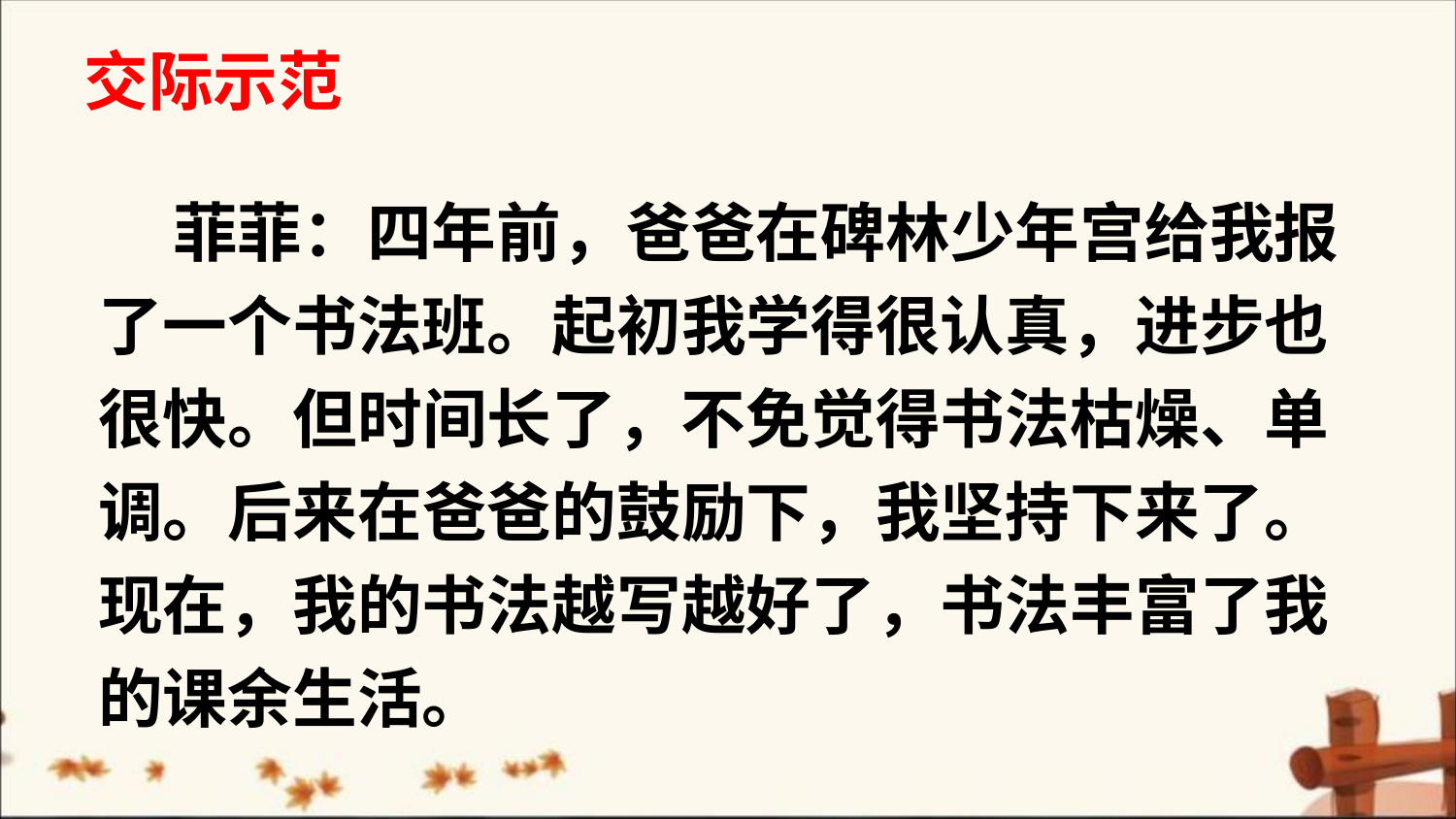

交际示范
    菲菲：四年前，爸爸在碑林少年宫给我报了一个书法班。起初我学得很认真，进步也很快。但时间长了，不免觉得书法枯燥、单调。后来在爸爸的鼓励下，我坚持下来了。现在，我的书法越写越好了，书法丰富了我的课余生活。